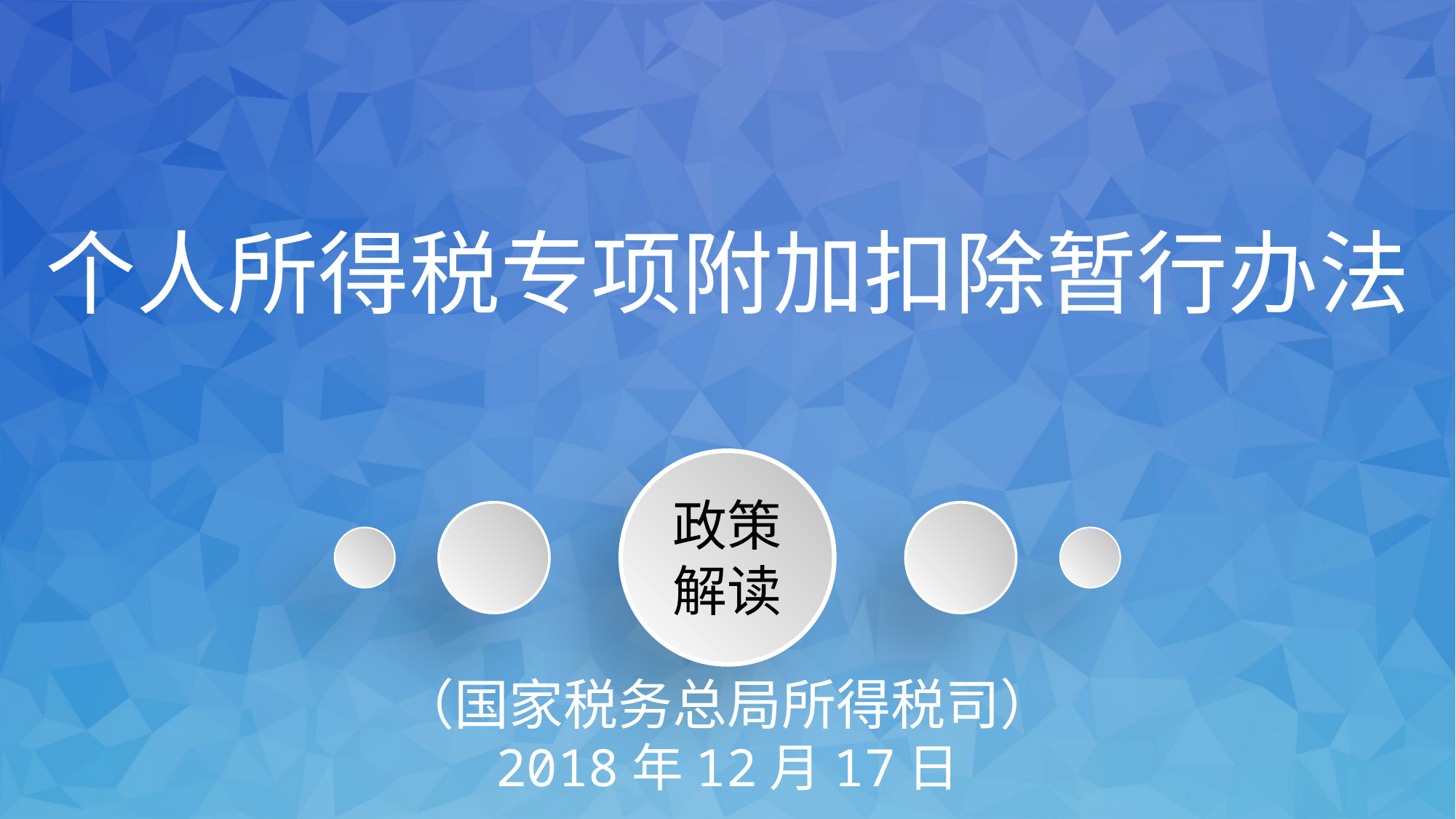

个人所得税专项附加扣除暂行办法

政策
解读

（国家税务总局所得税司）
2018年12月17日